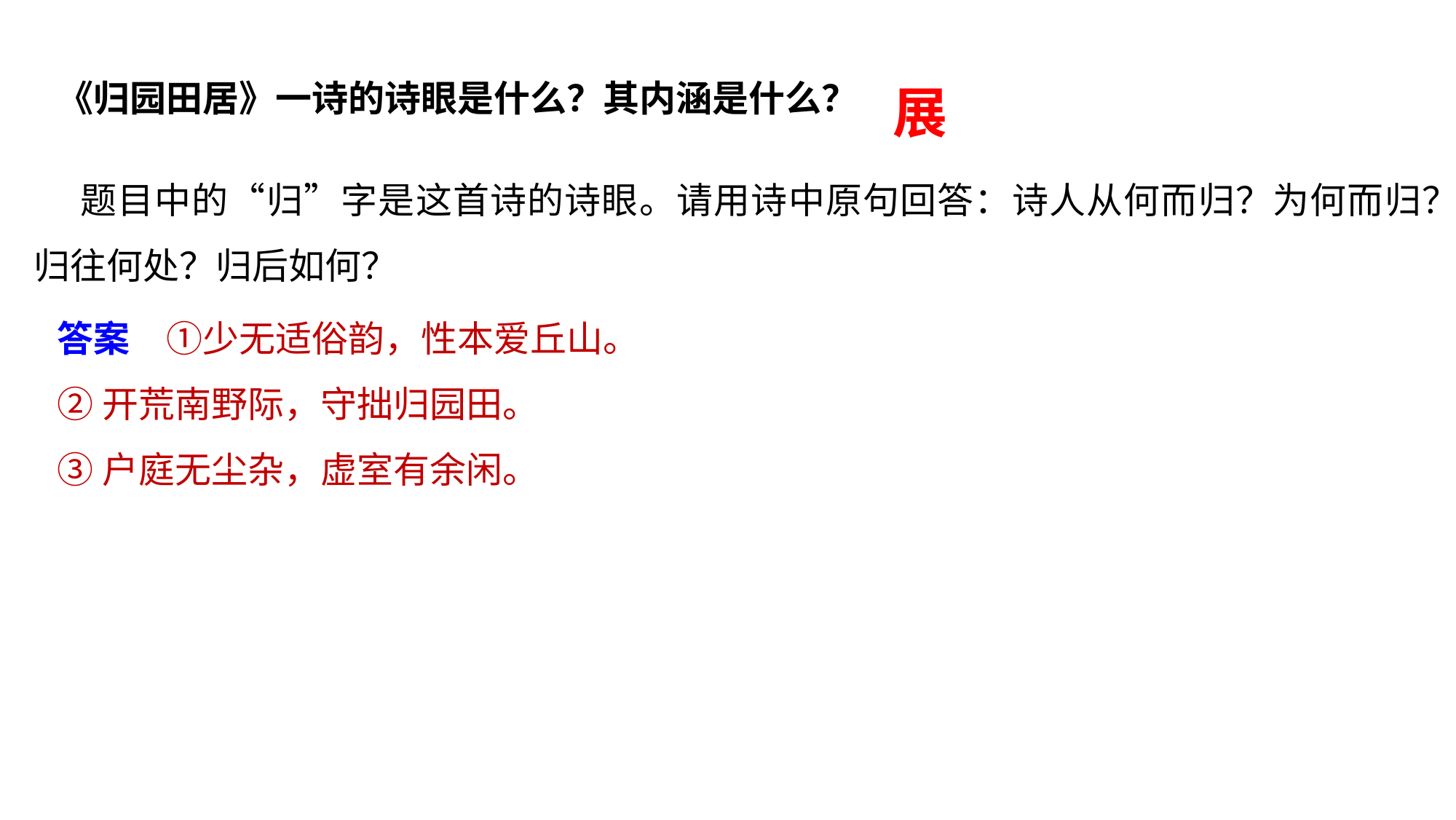

《归园田居》一诗的诗眼是什么？其内涵是什么？
展
    题目中的“归”字是这首诗的诗眼。请用诗中原句回答：诗人从何而归？为何而归？归往何处？归后如何？
答案　①少无适俗韵，性本爱丘山。
②开荒南野际，守拙归园田。
③户庭无尘杂，虚室有余闲。